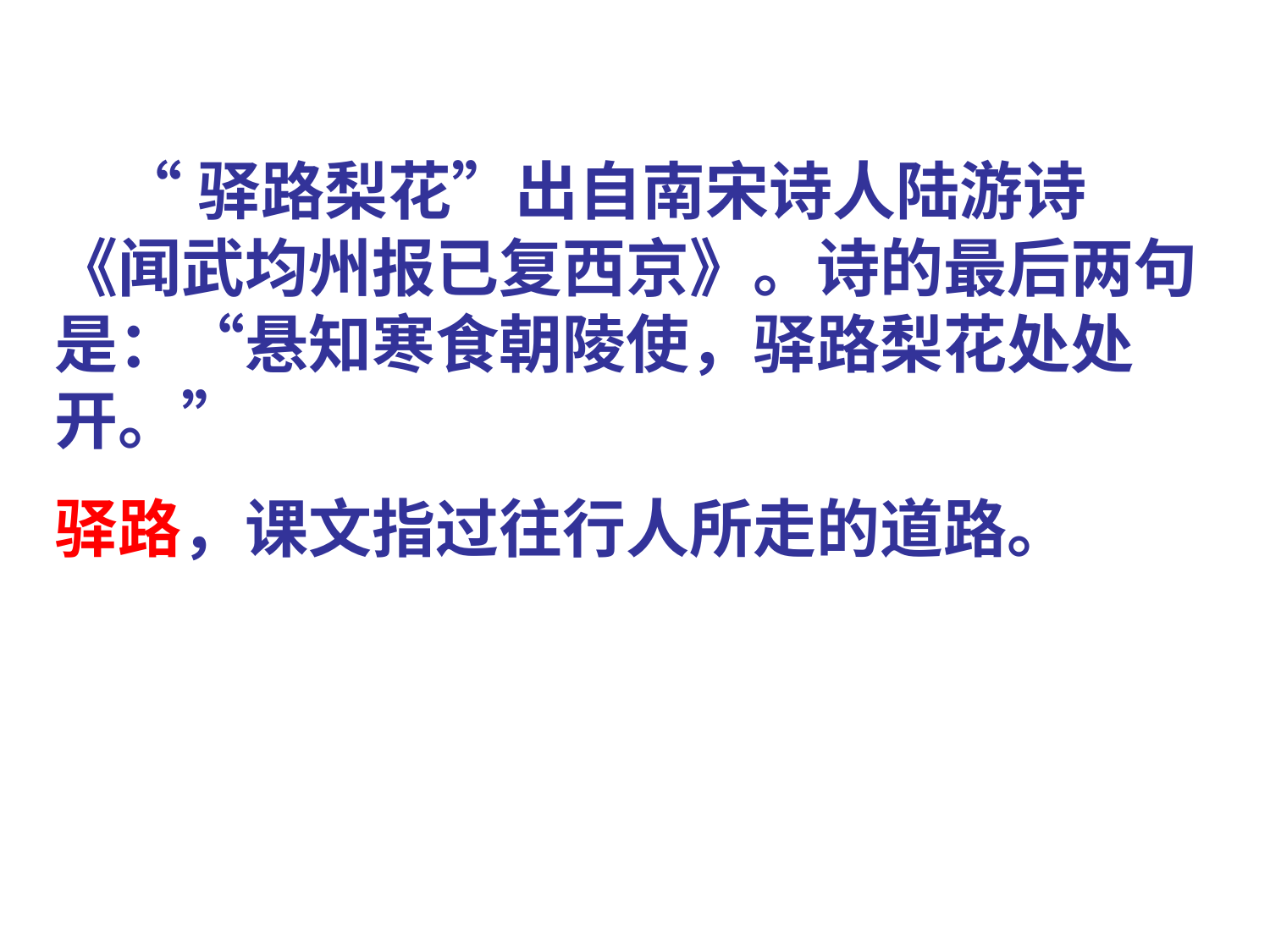

“驿路梨花”出自南宋诗人陆游诗《闻武均州报已复西京》。诗的最后两句是：“悬知寒食朝陵使，驿路梨花处处开。”
驿路，课文指过往行人所走的道路。